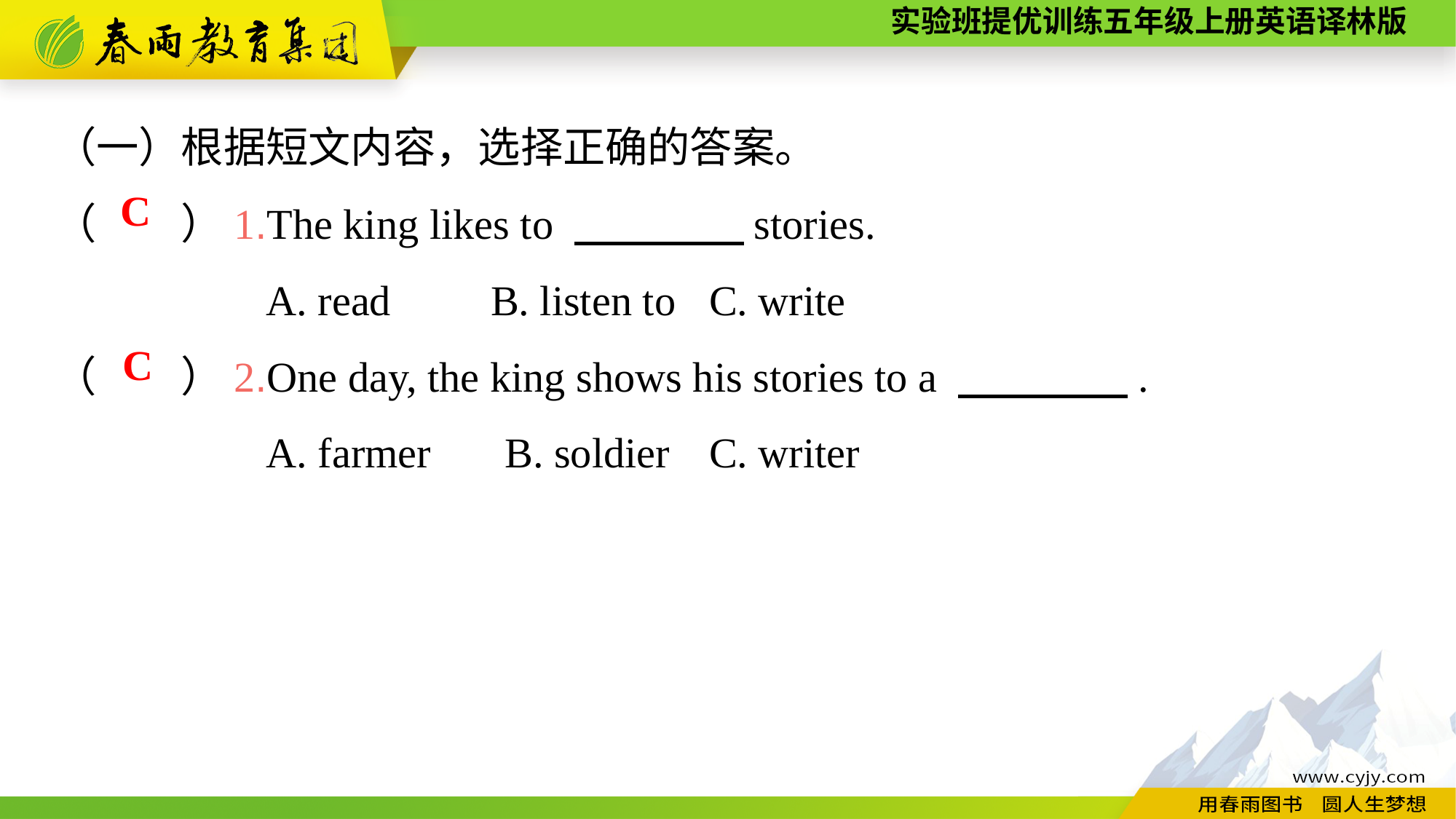

（一）根据短文内容，选择正确的答案。
（　　）1.The king likes to 　　　　stories.
A. read	B. listen to	C. write
（　　）2.One day, the king shows his stories to a 　　　　.
A. farmer       B. soldier	C. writer
C
C